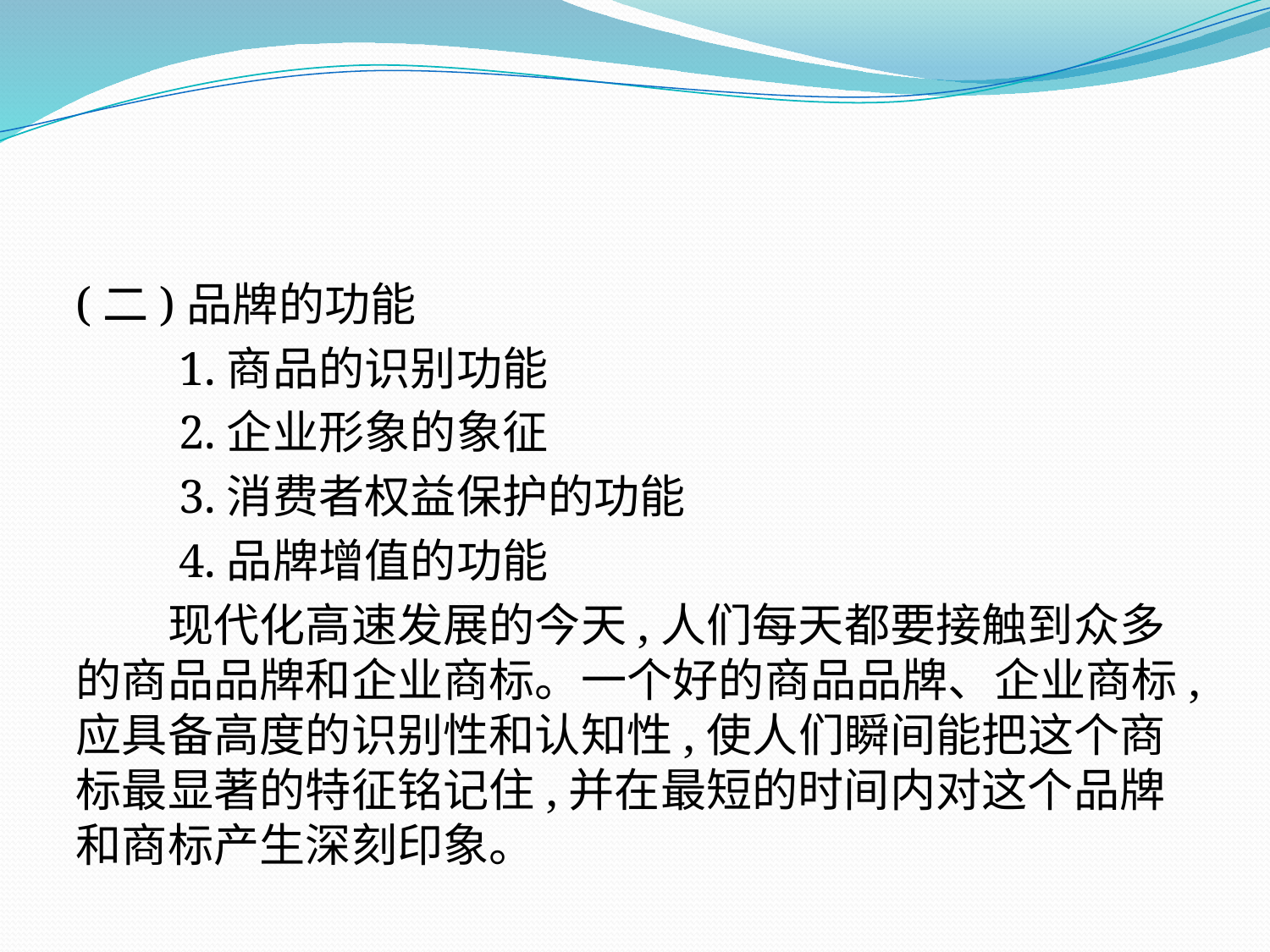

(二)品牌的功能
　　1.商品的识别功能
　　2.企业形象的象征
　　3.消费者权益保护的功能
　　4.品牌增值的功能
　　现代化高速发展的今天,人们每天都要接触到众多的商品品牌和企业商标。一个好的商品品牌、企业商标,应具备高度的识别性和认知性,使人们瞬间能把这个商标最显著的特征铭记住,并在最短的时间内对这个品牌和商标产生深刻印象。